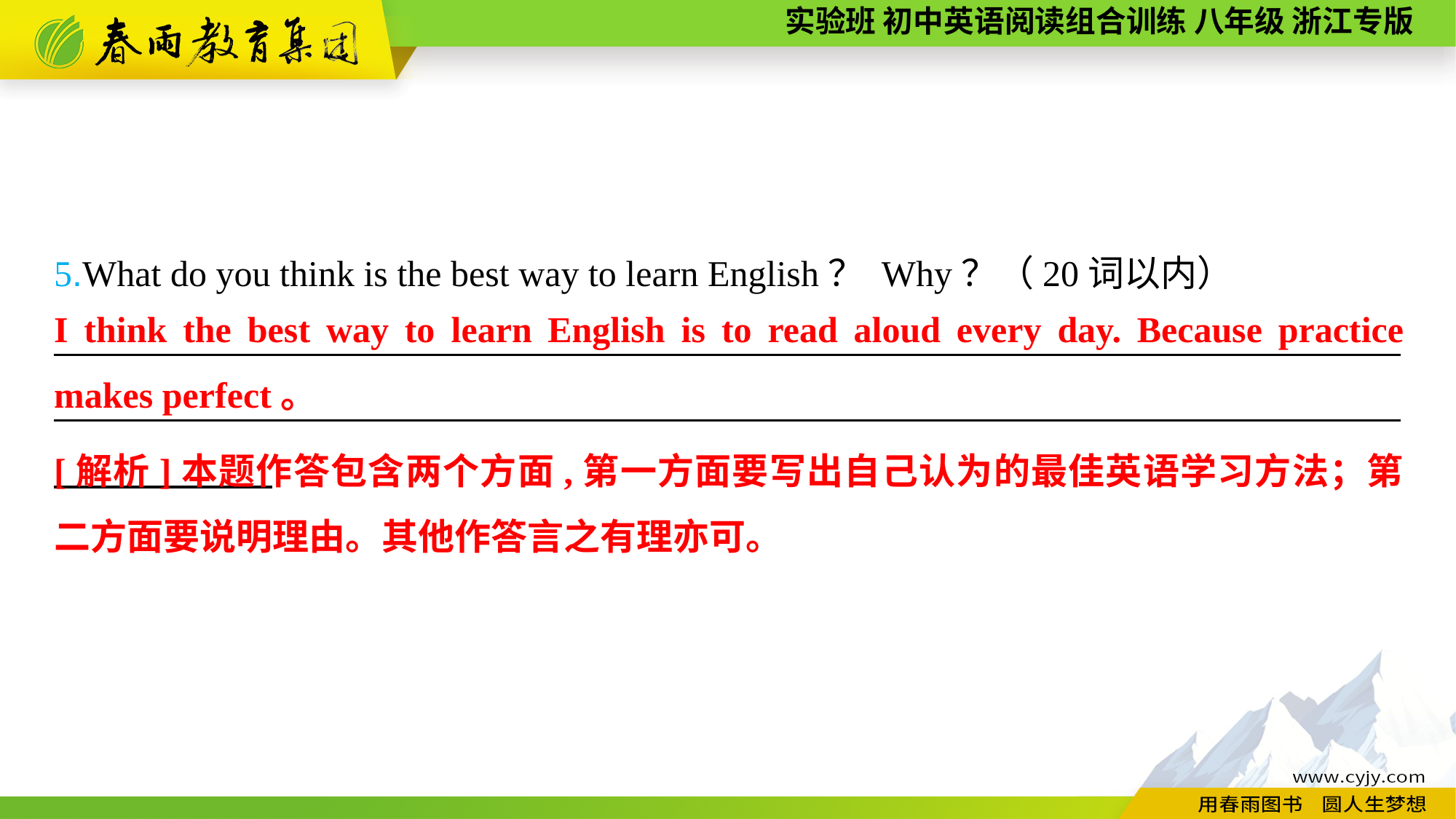

5.What do you think is the best way to learn English？ Why？（20词以内）
__________________________________________________________________________ __________________________________________________________________________
I think the best way to learn English is to read aloud every day. Because practice makes perfect。
[解析]本题作答包含两个方面,第一方面要写出自己认为的最佳英语学习方法；第二方面要说明理由。其他作答言之有理亦可。